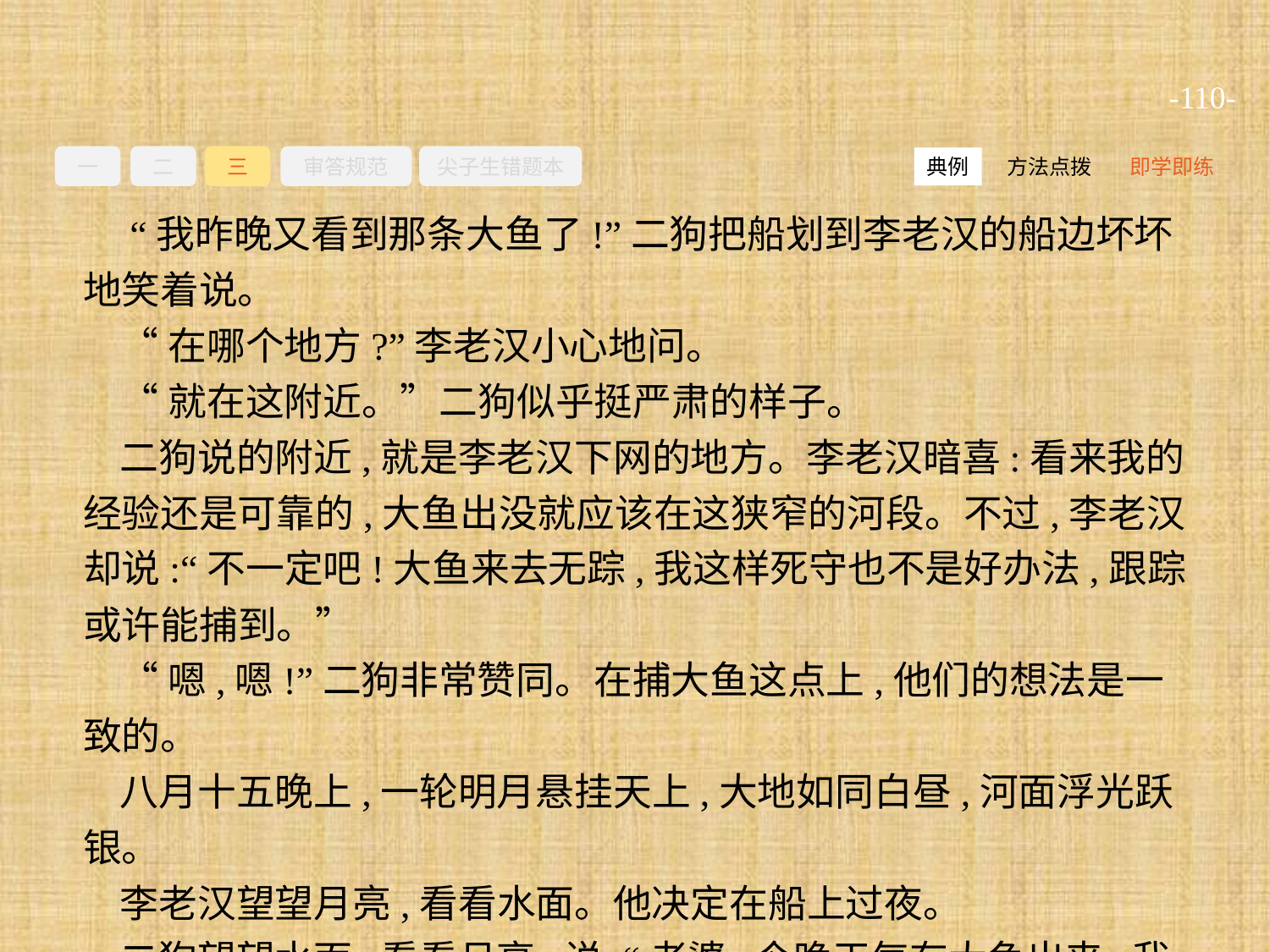

-110-
一
二
三
审答规范
尖子生错题本
方法点拨
即学即练
典例
 “我昨晚又看到那条大鱼了!”二狗把船划到李老汉的船边坏坏地笑着说。
“在哪个地方?”李老汉小心地问。
“就在这附近。”二狗似乎挺严肃的样子。
二狗说的附近,就是李老汉下网的地方。李老汉暗喜:看来我的经验还是可靠的,大鱼出没就应该在这狭窄的河段。不过,李老汉却说:“不一定吧!大鱼来去无踪,我这样死守也不是好办法,跟踪或许能捕到。”
“嗯,嗯!”二狗非常赞同。在捕大鱼这点上,他们的想法是一致的。
八月十五晚上,一轮明月悬挂天上,大地如同白昼,河面浮光跃银。
李老汉望望月亮,看看水面。他决定在船上过夜。
二狗望望水面,看看月亮,说:“老婆,今晚天气有大鱼出来,我们能电到大鱼。”